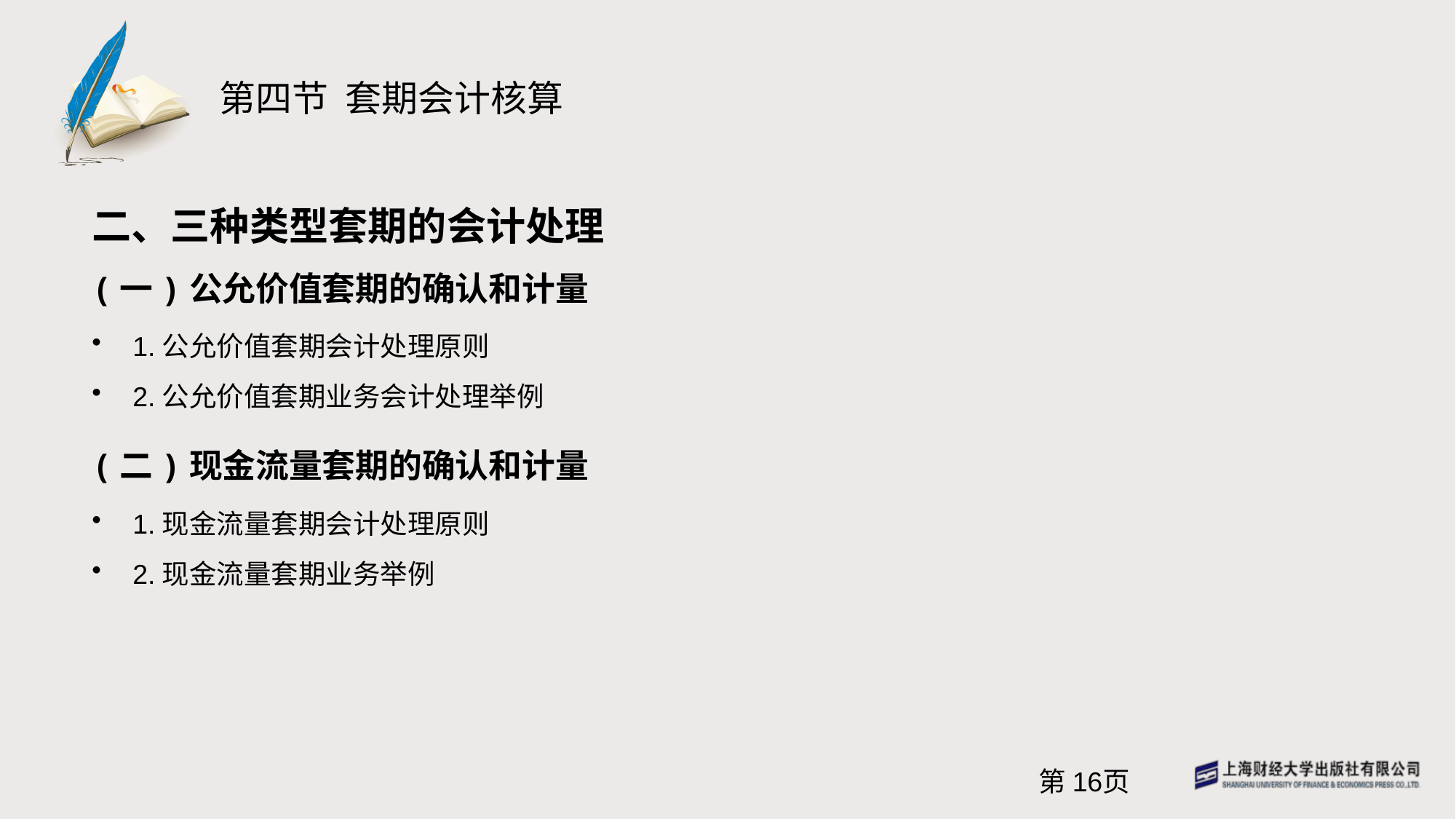

# 第四节  套期会计核算
二、三种类型套期的会计处理
(一)公允价值套期的确认和计量
1.公允价值套期会计处理原则
2.公允价值套期业务会计处理举例
(二)现金流量套期的确认和计量
1.现金流量套期会计处理原则
2.现金流量套期业务举例

16